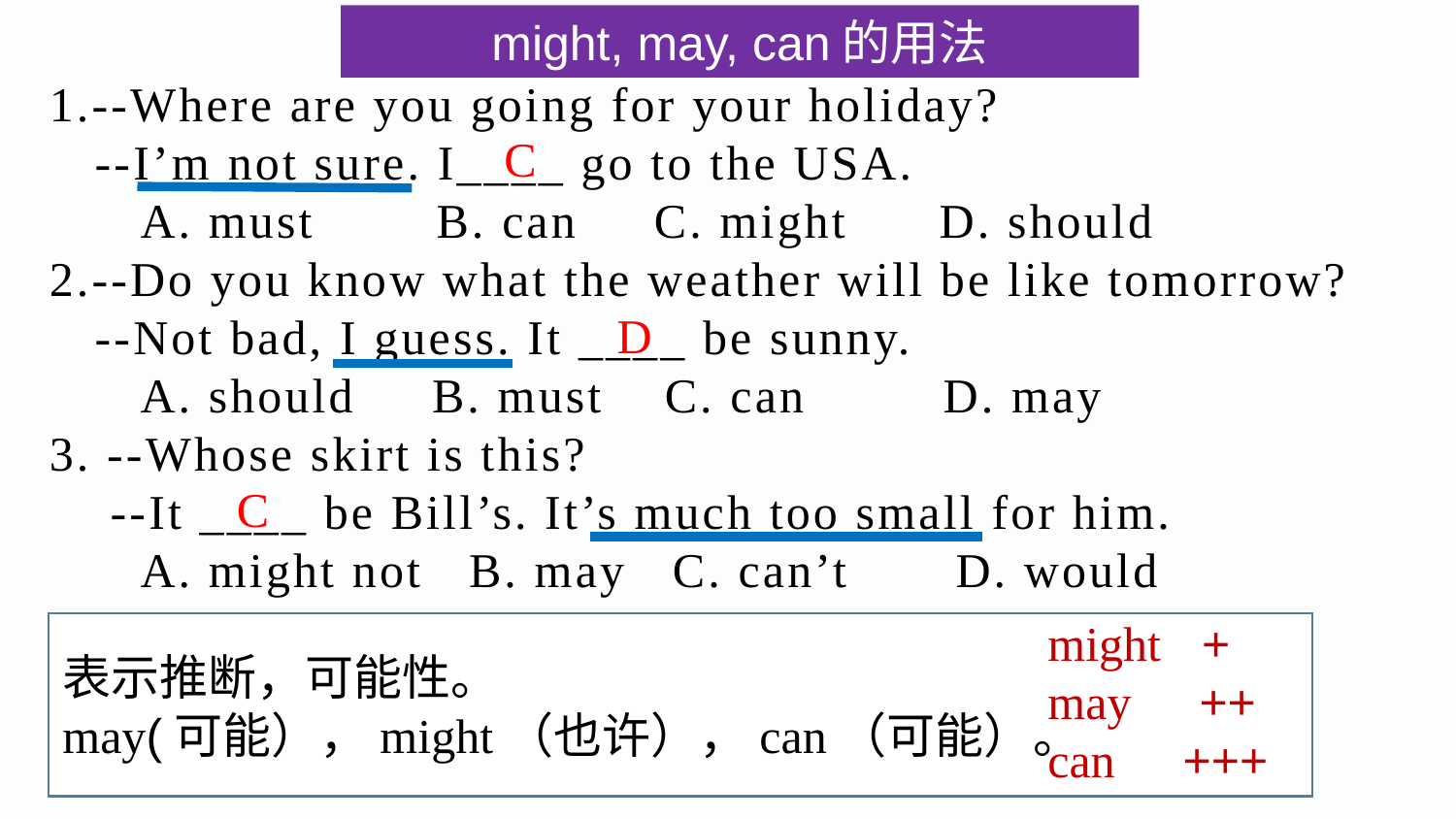

might, may, can的用法
1.--Where are you going for your holiday?
   --I’m not sure. I____ go to the USA.
      A. must        B. can     C. might      D. should
2.--Do you know what the weather will be like tomorrow?
   --Not bad, I guess. It ____ be sunny.
      A. should     B. must    C. can         D. may
3. --Whose skirt is this?
    --It ____ be Bill’s. It’s much too small for him.
      A. might not   B. may   C. can’t       D. would

C
D
C
might   +
may     ++
can     +++

表示推断，可能性。
may(可能），might（也许），can（可能）。